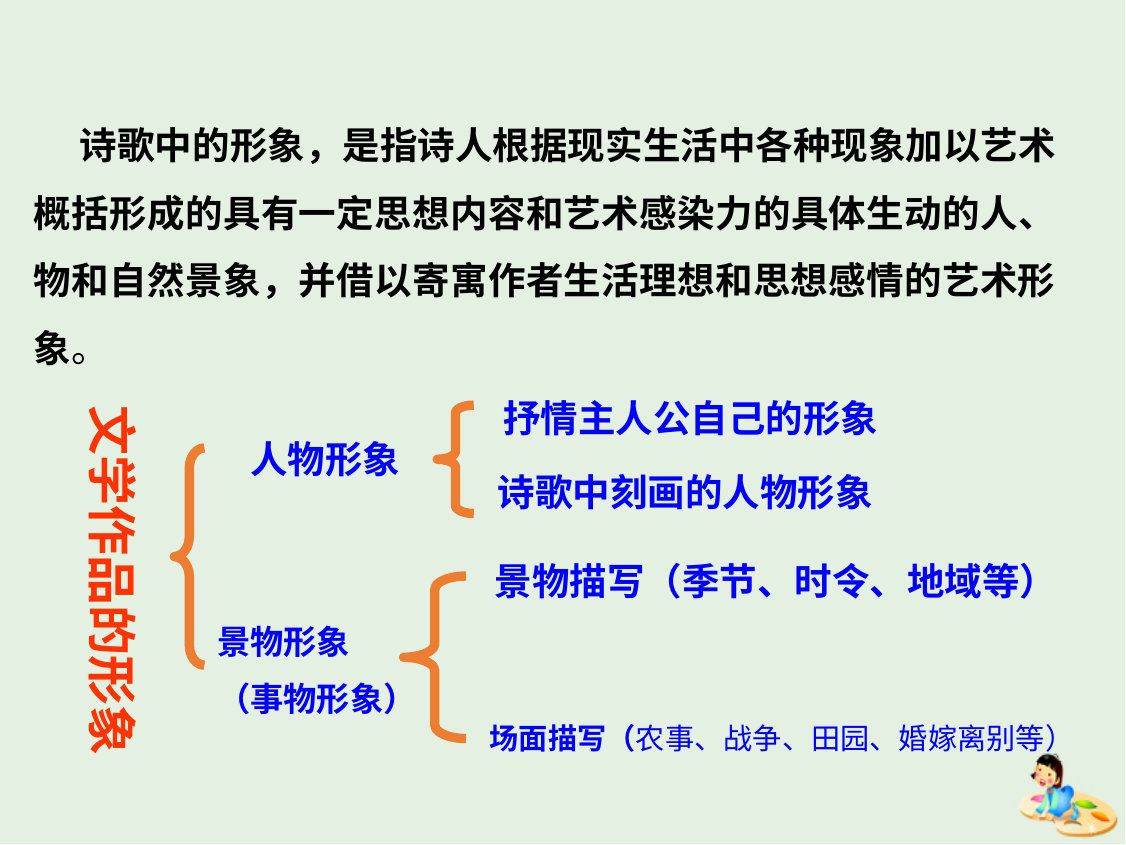

诗歌中的形象，是指诗人根据现实生活中各种现象加以艺术概括形成的具有一定思想内容和艺术感染力的具体生动的人、物和自然景象，并借以寄寓作者生活理想和思想感情的艺术形象。
文学作品的形象
抒情主人公自己的形象

人物形象

诗歌中刻画的人物形象
景物描写（季节、时令、地域等）

景物形象
（事物形象）
场面描写（农事、战争、田园、婚嫁离别等）